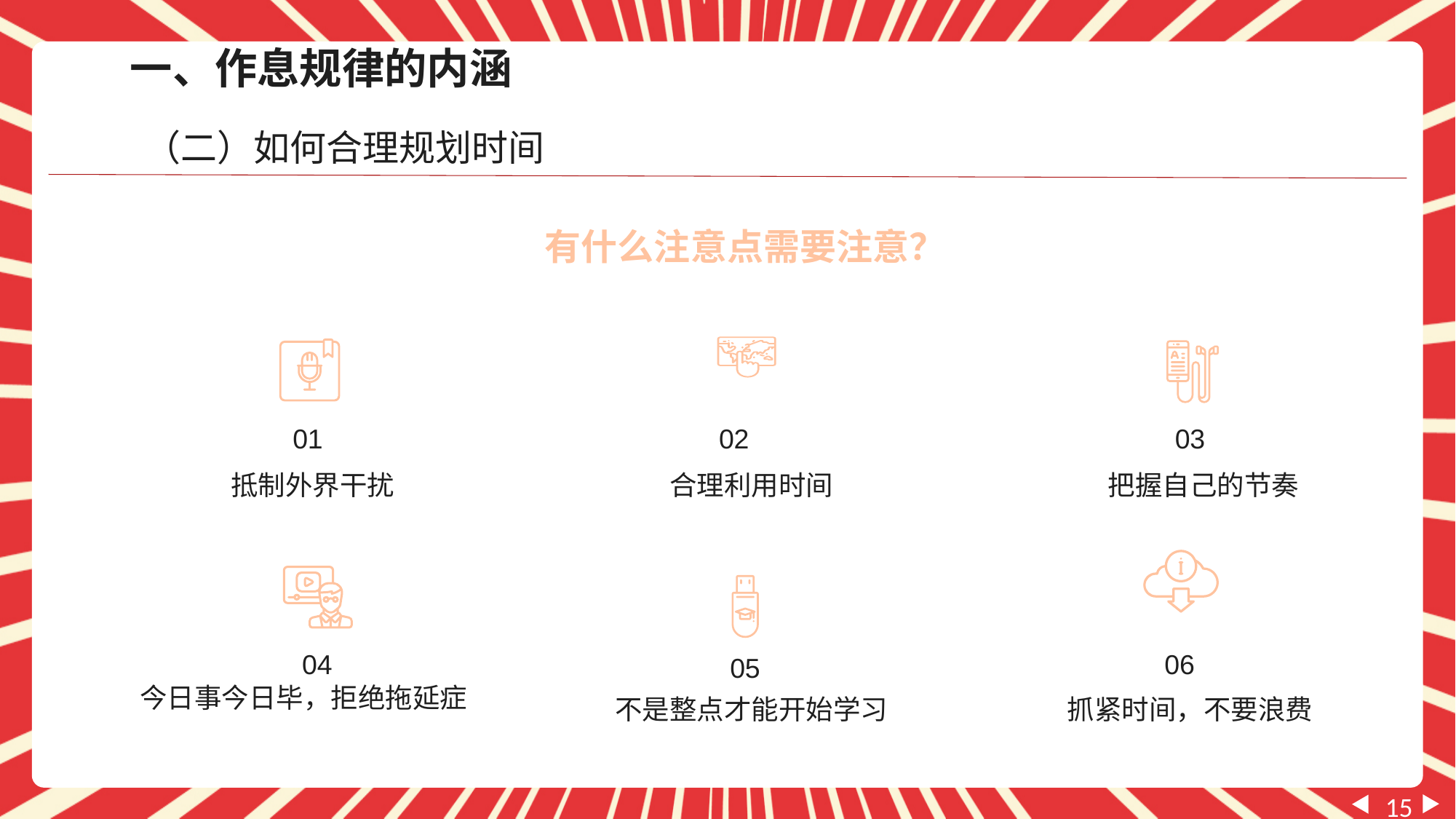

一、作息规律的内涵

（二）如何合理规划时间
有什么注意点需要注意？

01
02
03
抵制外界干扰
合理利用时间
把握自己的节奏

04
05
06
今日事今日毕，拒绝拖延症
不是整点才能开始学习
抓紧时间，不要浪费